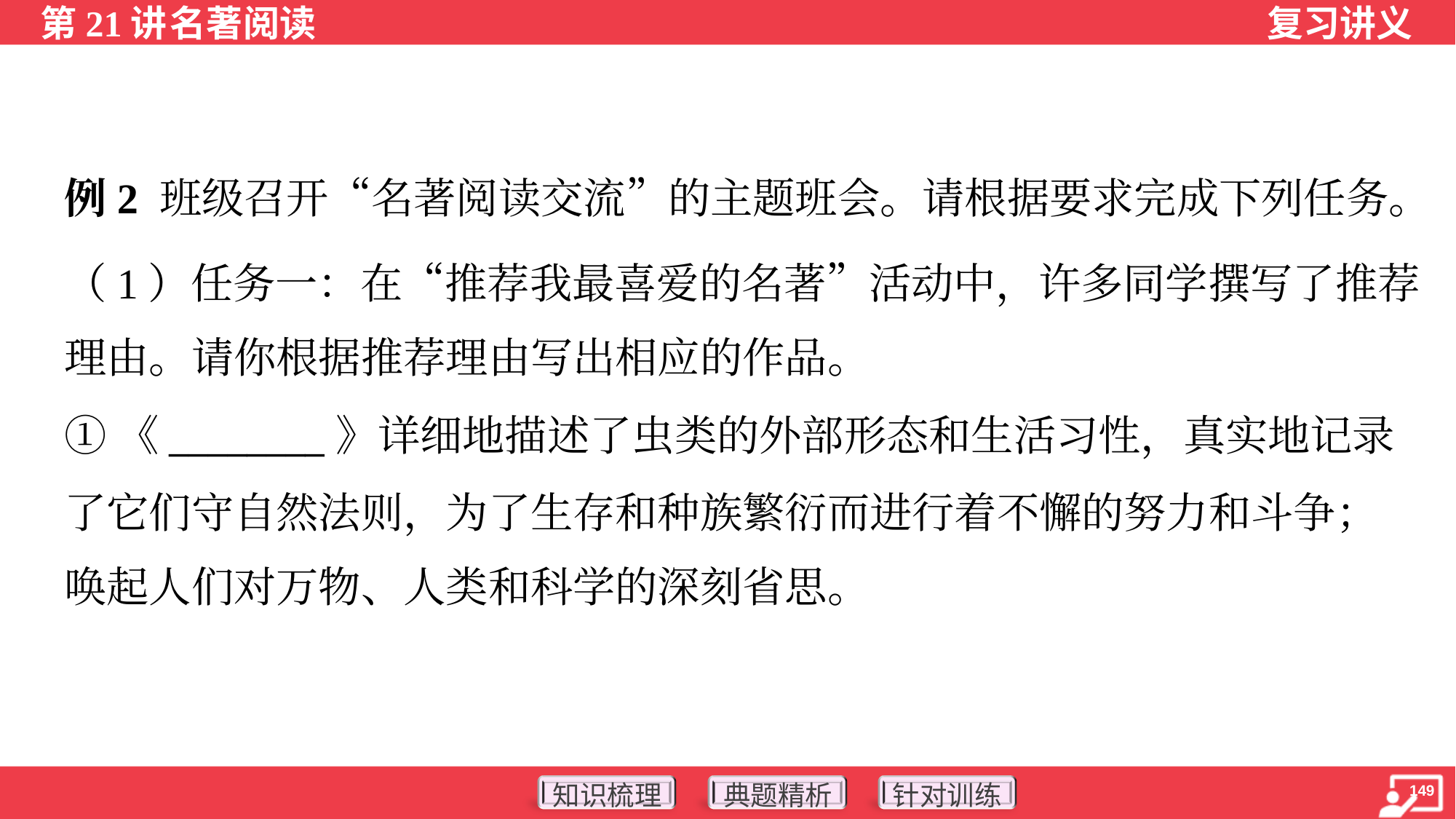

例2 班级召开“名著阅读交流”的主题班会。请根据要求完成下列任务。
（1）任务一：在“推荐我最喜爱的名著”活动中，许多同学撰写了推荐
理由。请你根据推荐理由写出相应的作品。
①《________》详细地描述了虫类的外部形态和生活习性，真实地记录
了它们守自然法则，为了生存和种族繁衍而进行着不懈的努力和斗争；
唤起人们对万物、人类和科学的深刻省思。